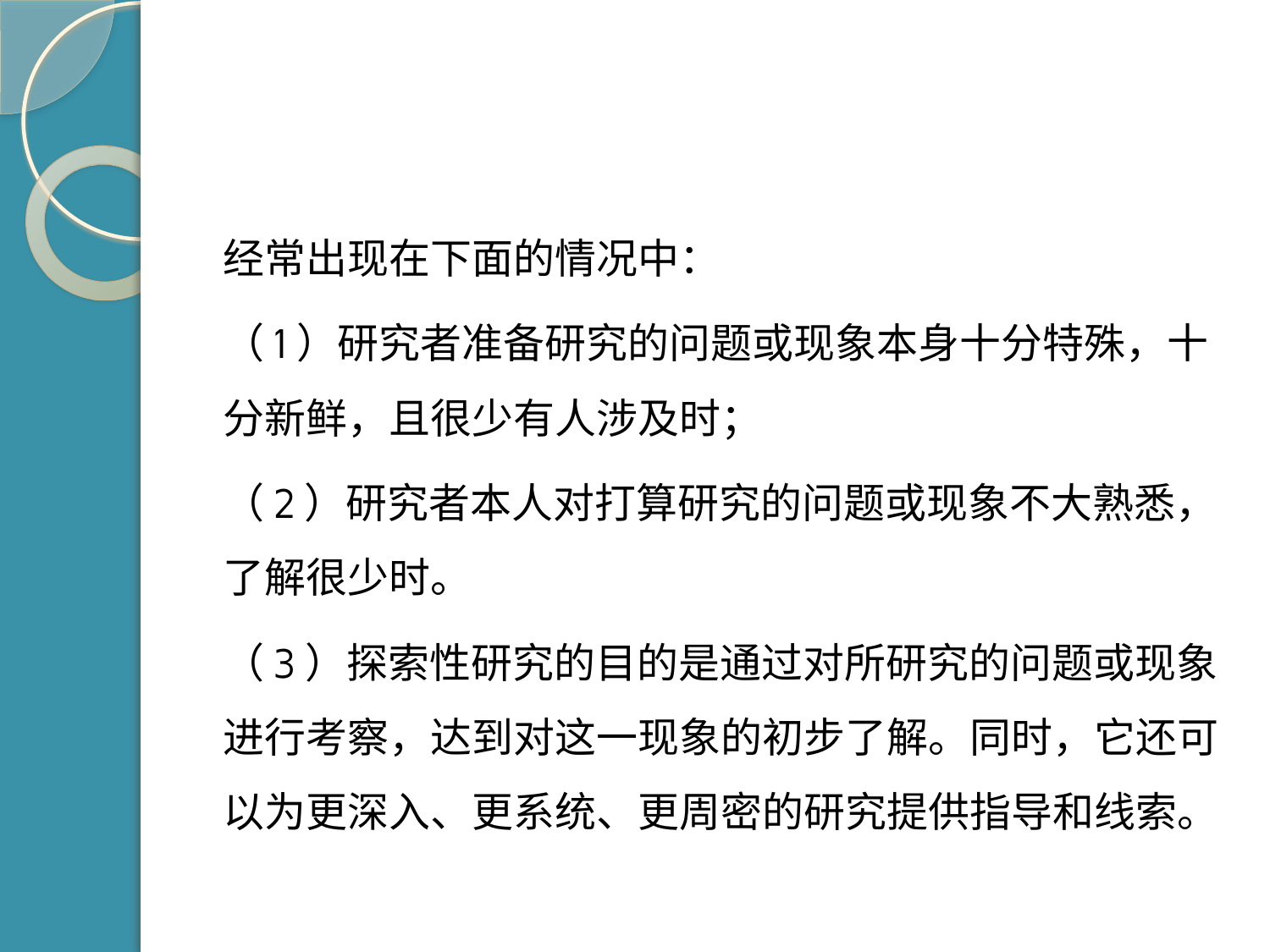

#
经常出现在下面的情况中：
（1）研究者准备研究的问题或现象本身十分特殊，十分新鲜，且很少有人涉及时；
（2）研究者本人对打算研究的问题或现象不大熟悉，了解很少时。
（3）探索性研究的目的是通过对所研究的问题或现象进行考察，达到对这一现象的初步了解。同时，它还可以为更深入、更系统、更周密的研究提供指导和线索。